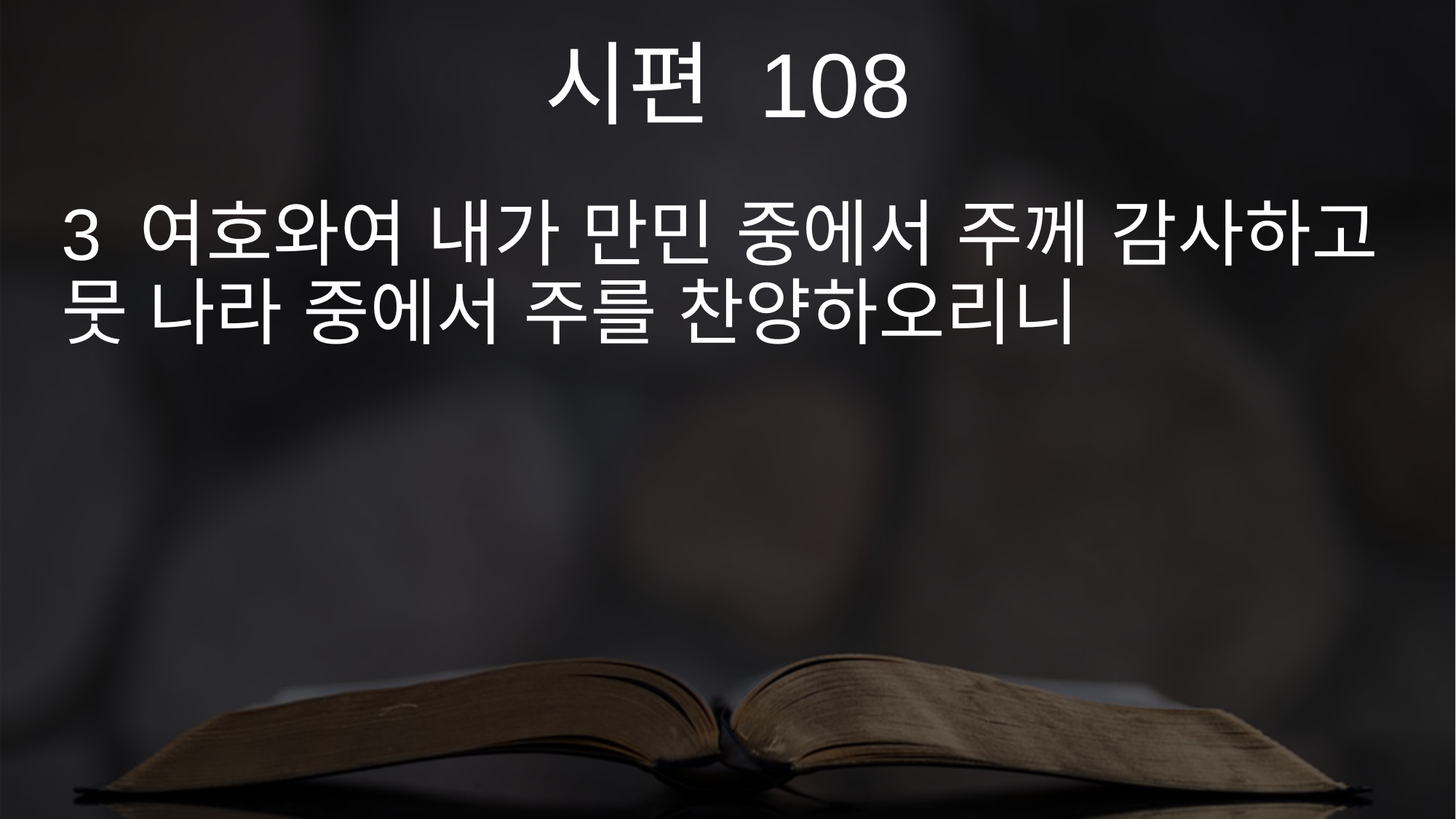

시편 108
3 여호와여 내가 만민 중에서 주께 감사하고 뭇 나라 중에서 주를 찬양하오리니